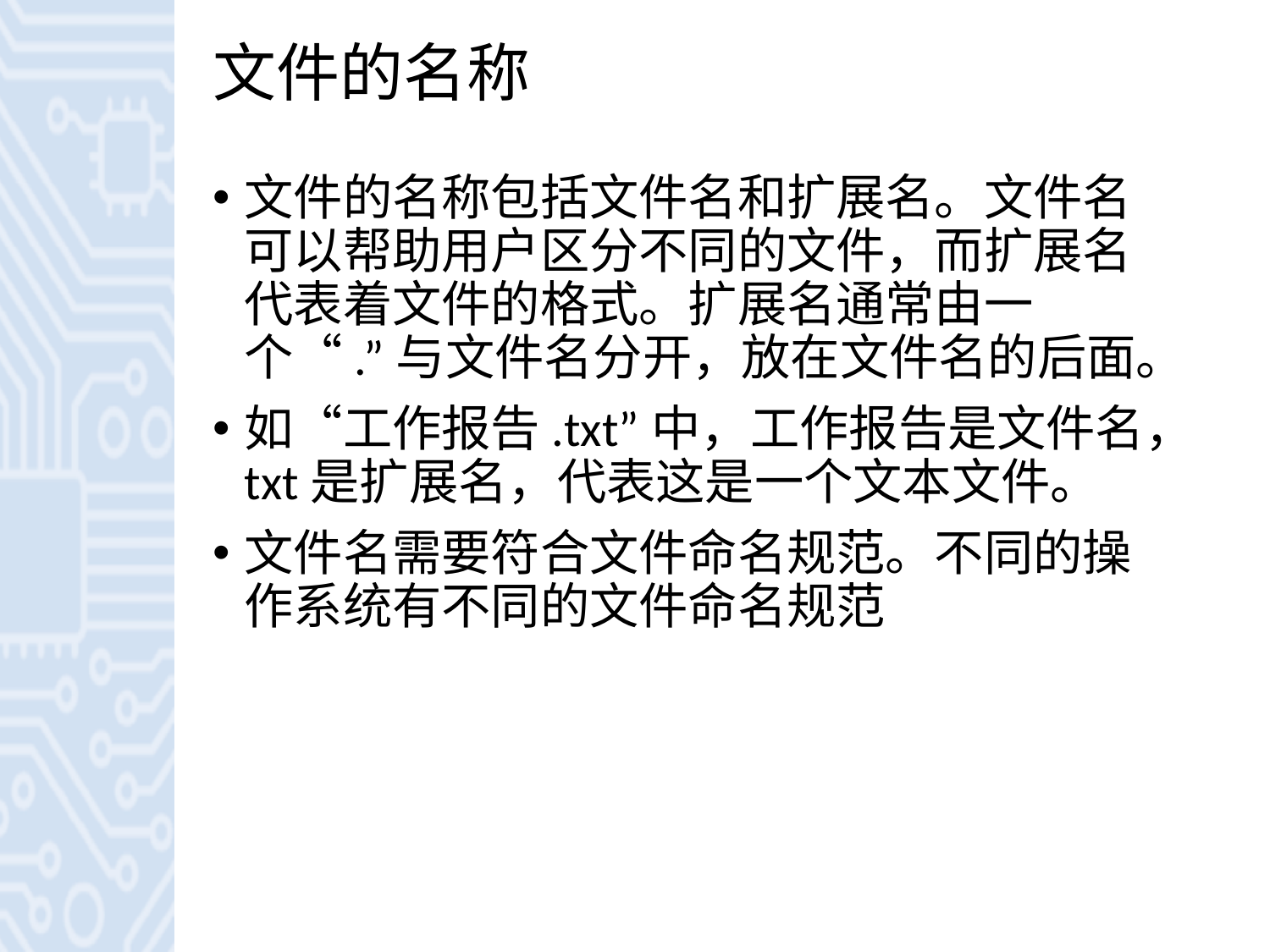

# 文件的名称
文件的名称包括文件名和扩展名。文件名可以帮助用户区分不同的文件，而扩展名代表着文件的格式。扩展名通常由一个“.”与文件名分开，放在文件名的后面。
如“工作报告.txt”中，工作报告是文件名，txt是扩展名，代表这是一个文本文件。
文件名需要符合文件命名规范。不同的操作系统有不同的文件命名规范